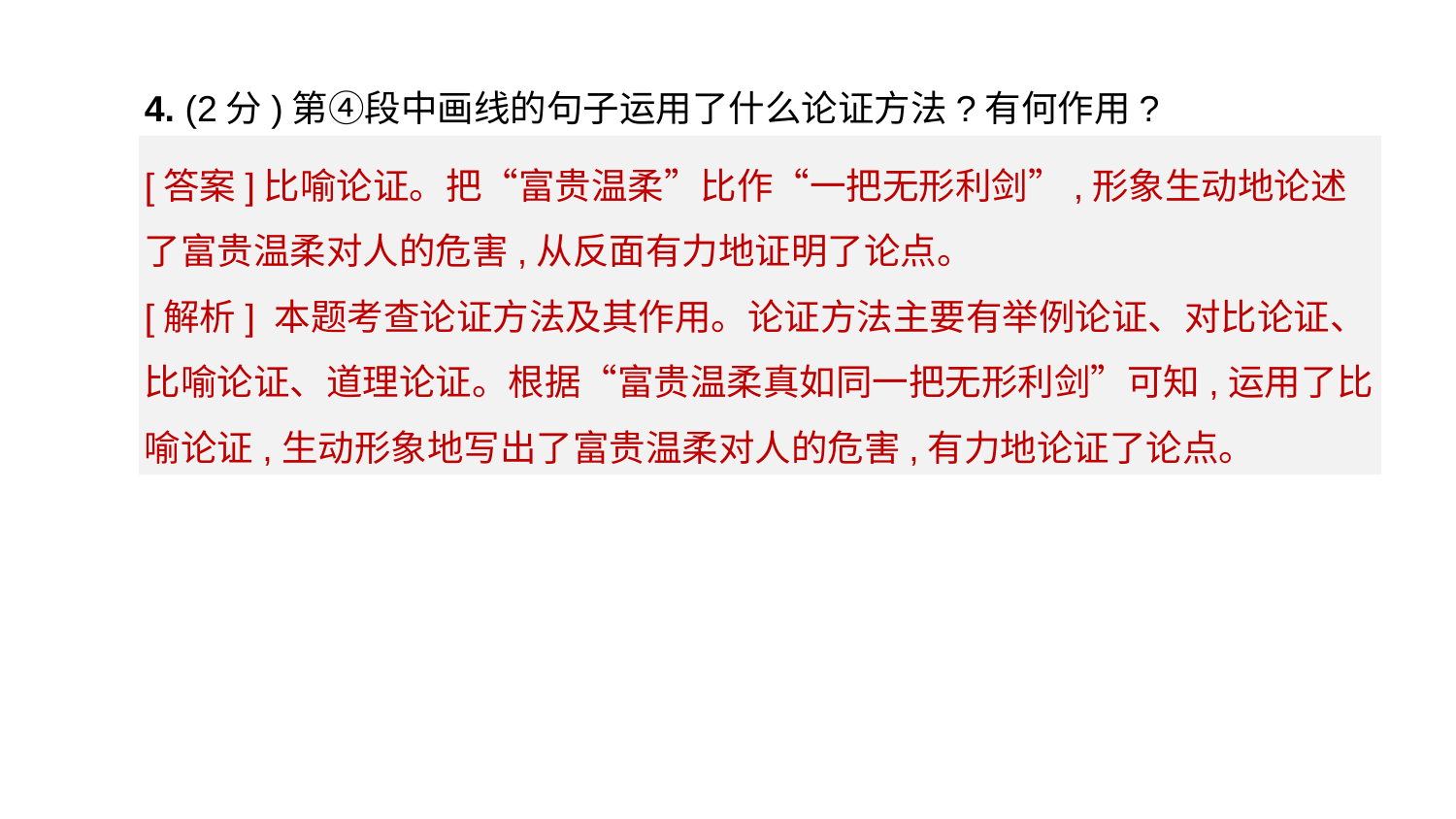

4. (2分)第④段中画线的句子运用了什么论证方法?有何作用?
[答案]比喻论证。把“富贵温柔”比作“一把无形利剑”,形象生动地论述了富贵温柔对人的危害,从反面有力地证明了论点。
[解析] 本题考查论证方法及其作用。论证方法主要有举例论证、对比论证、比喻论证、道理论证。根据“富贵温柔真如同一把无形利剑”可知,运用了比喻论证,生动形象地写出了富贵温柔对人的危害,有力地论证了论点。